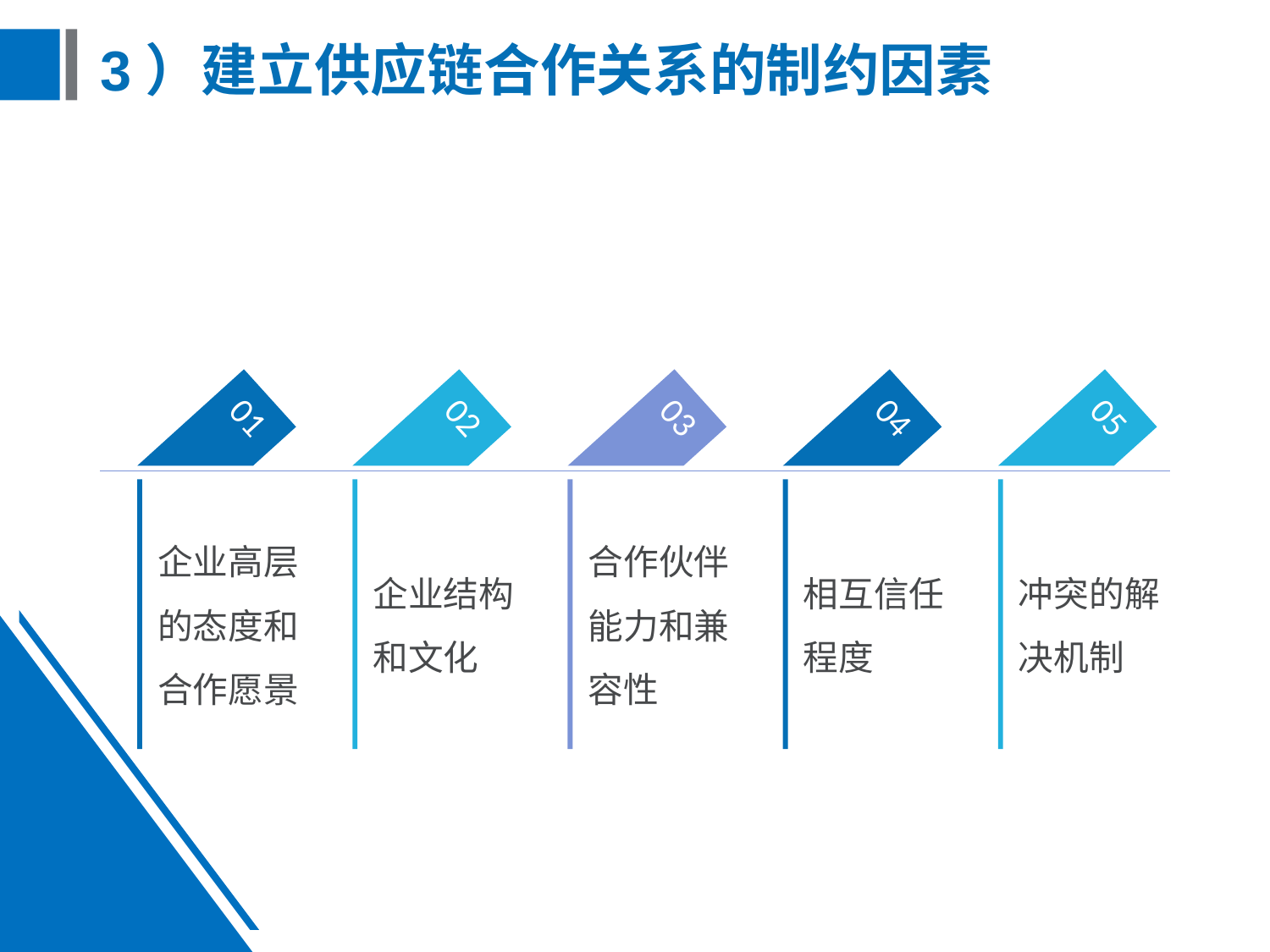

# 3）建立供应链合作关系的制约因素
01
02
03
04
05

企业高层的态度和合作愿景

企业结构和文化

合作伙伴能力和兼容性

相互信任程度

冲突的解决机制